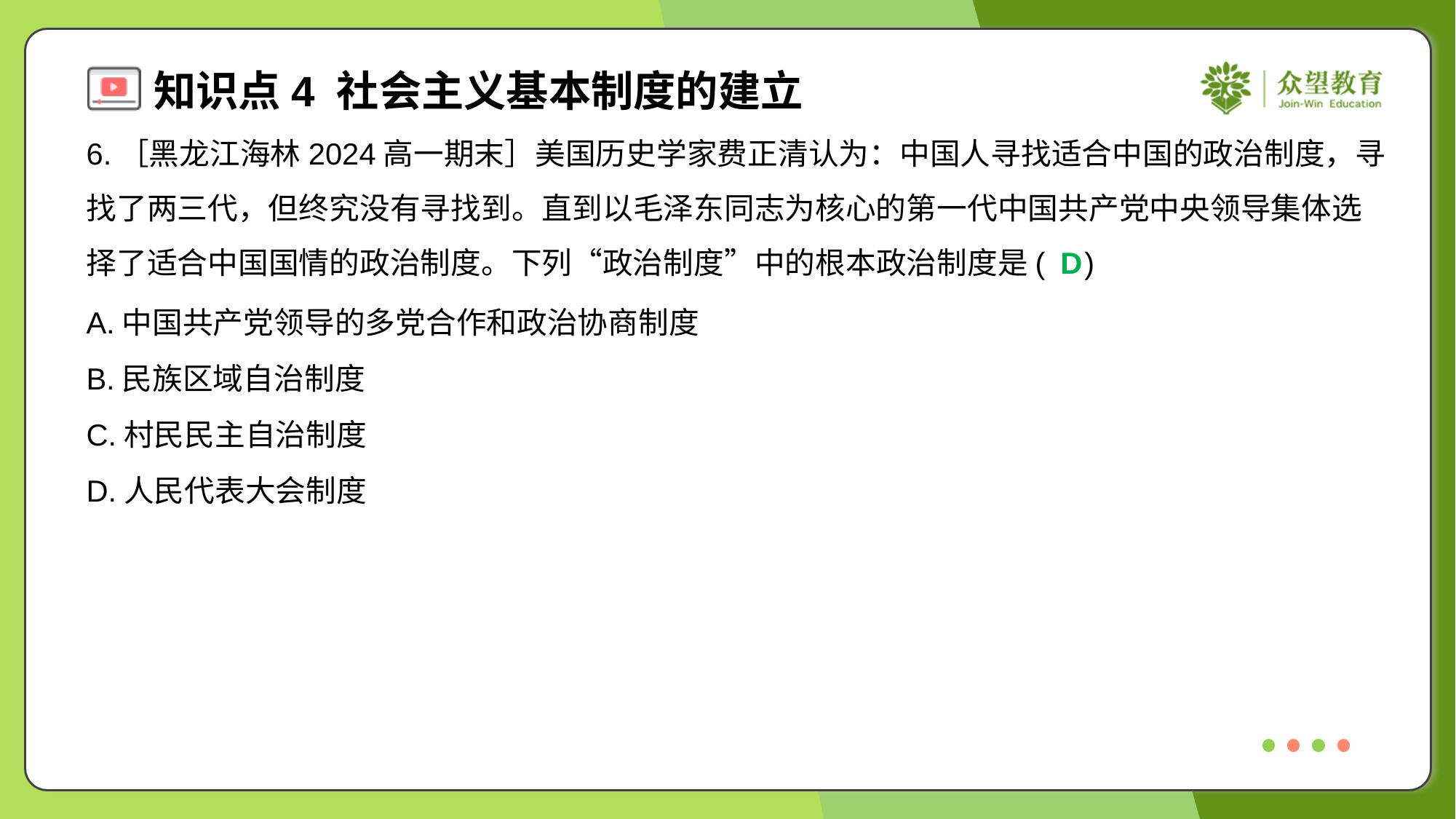

6.［黑龙江海林2024高一期末］美国历史学家费正清认为：中国人寻找适合中国的政治制度，寻
找了两三代，但终究没有寻找到。直到以毛泽东同志为核心的第一代中国共产党中央领导集体选
择了适合中国国情的政治制度。下列“政治制度”中的根本政治制度是(     )
D
A.中国共产党领导的多党合作和政治协商制度
B.民族区域自治制度
C.村民民主自治制度
D.人民代表大会制度